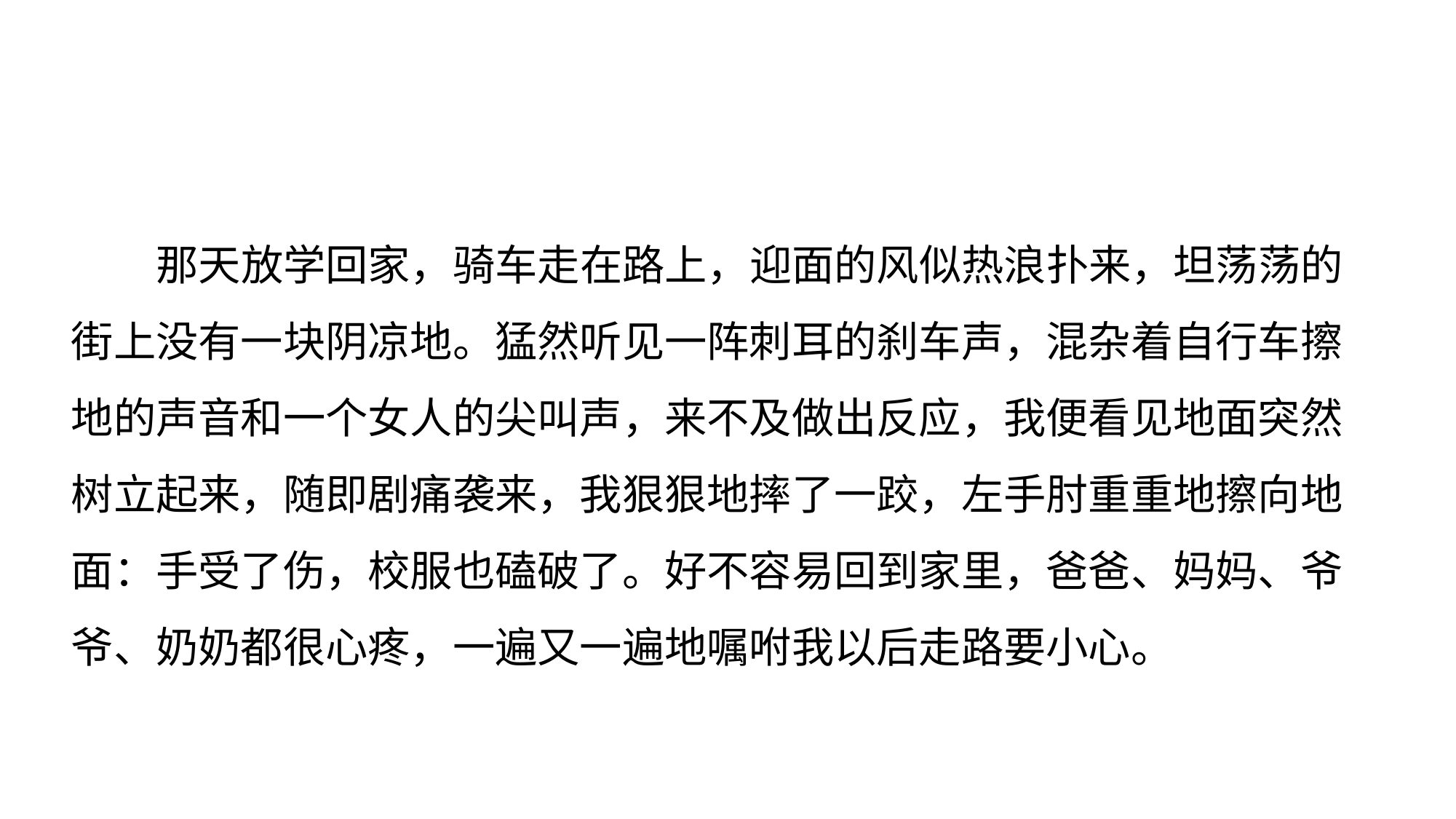

那天放学回家，骑车走在路上，迎面的风似热浪扑来，坦荡荡的街上没有一块阴凉地。猛然听见一阵刺耳的刹车声，混杂着自行车擦地的声音和一个女人的尖叫声，来不及做出反应，我便看见地面突然树立起来，随即剧痛袭来，我狠狠地摔了一跤，左手肘重重地擦向地面：手受了伤，校服也磕破了。好不容易回到家里，爸爸、妈妈、爷爷、奶奶都很心疼，一遍又一遍地嘱咐我以后走路要小心。